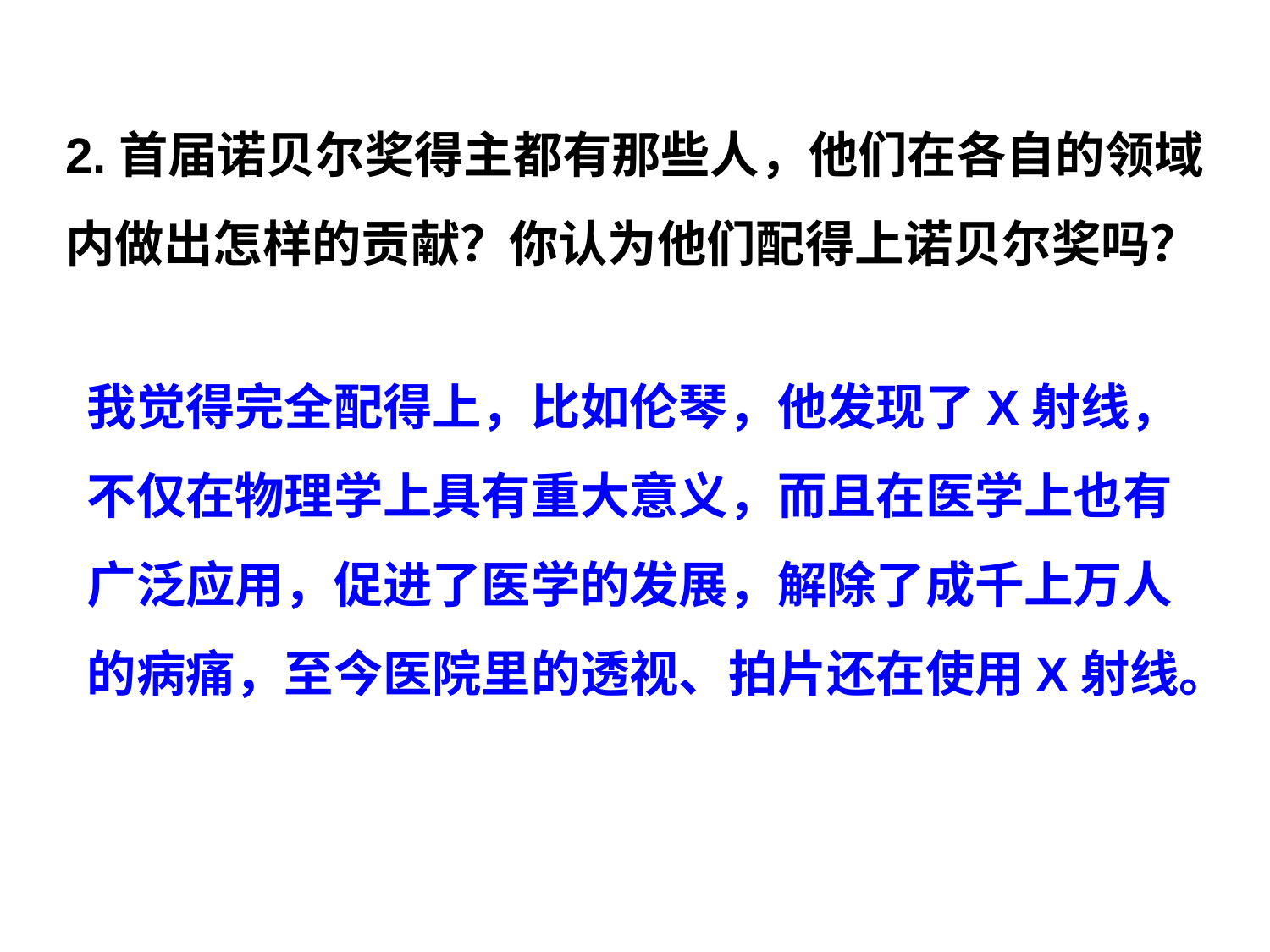

2.首届诺贝尔奖得主都有那些人，他们在各自的领域内做出怎样的贡献？你认为他们配得上诺贝尔奖吗？
我觉得完全配得上，比如伦琴，他发现了X射线，不仅在物理学上具有重大意义，而且在医学上也有广泛应用，促进了医学的发展，解除了成千上万人的病痛，至今医院里的透视、拍片还在使用X射线。